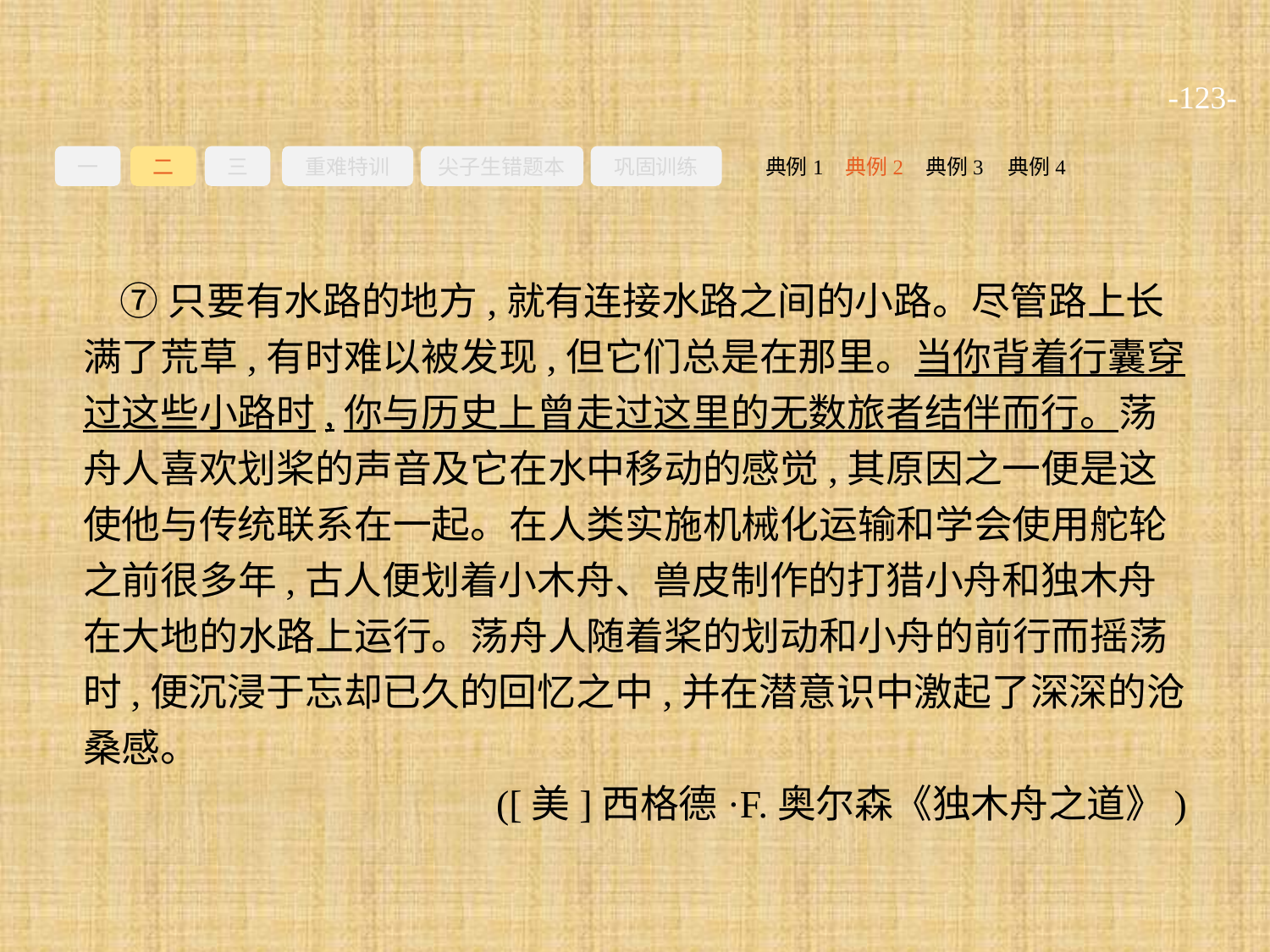

-123-
一
二
三
重难特训
尖子生错题本
巩固训练
典例3
典例2
典例4
典例1
⑦只要有水路的地方,就有连接水路之间的小路。尽管路上长满了荒草,有时难以被发现,但它们总是在那里。当你背着行囊穿过这些小路时,你与历史上曾走过这里的无数旅者结伴而行。荡舟人喜欢划桨的声音及它在水中移动的感觉,其原因之一便是这使他与传统联系在一起。在人类实施机械化运输和学会使用舵轮之前很多年,古人便划着小木舟、兽皮制作的打猎小舟和独木舟在大地的水路上运行。荡舟人随着桨的划动和小舟的前行而摇荡时,便沉浸于忘却已久的回忆之中,并在潜意识中激起了深深的沧桑感。
([美]西格德·F.奥尔森《独木舟之道》)